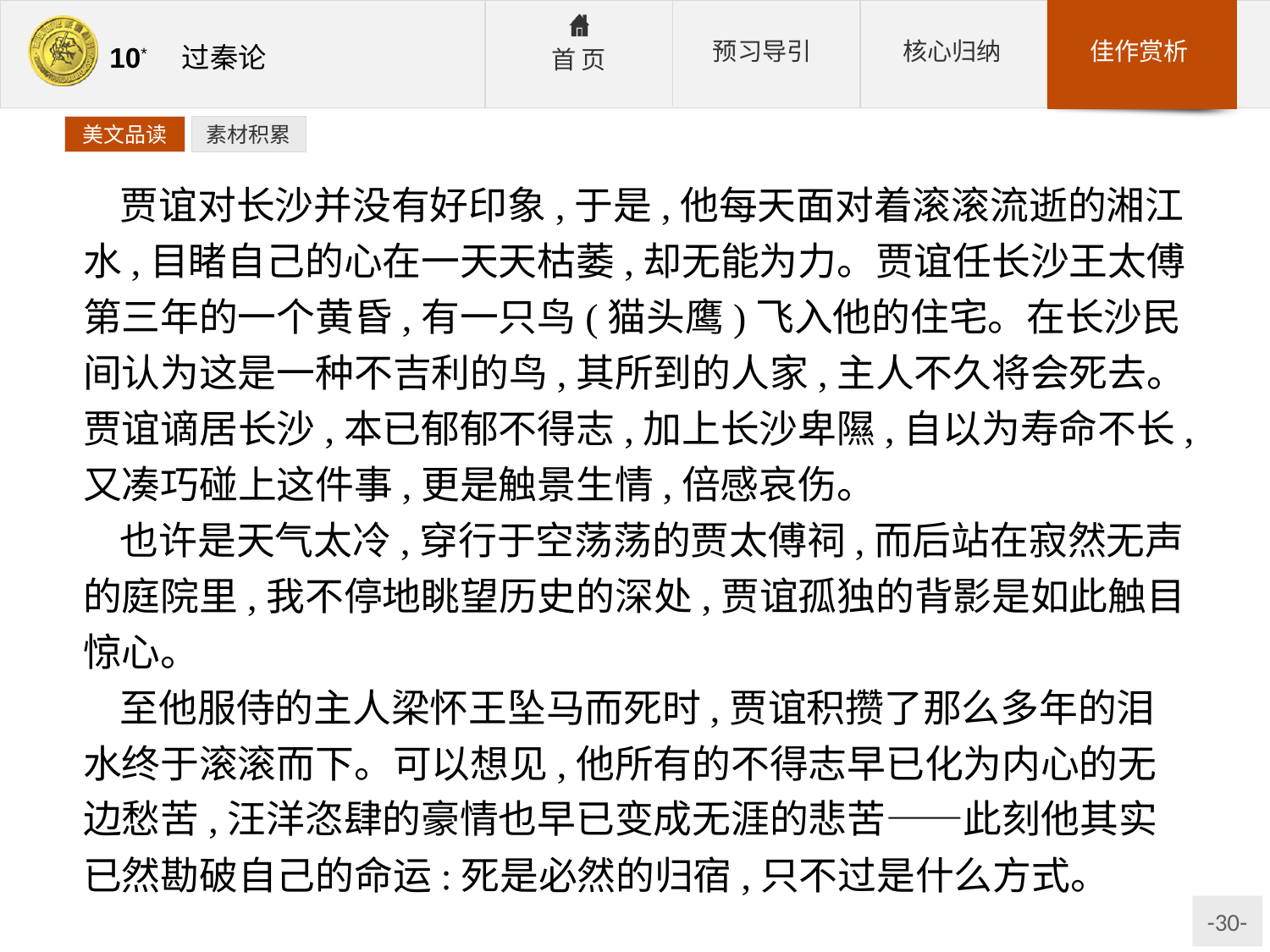

美文品读
素材积累
贾谊对长沙并没有好印象,于是,他每天面对着滚滚流逝的湘江水,目睹自己的心在一天天枯萎,却无能为力。贾谊任长沙王太傅第三年的一个黄昏,有一只鸟(猫头鹰)飞入他的住宅。在长沙民间认为这是一种不吉利的鸟,其所到的人家,主人不久将会死去。贾谊谪居长沙,本已郁郁不得志,加上长沙卑隰,自以为寿命不长,又凑巧碰上这件事,更是触景生情,倍感哀伤。
也许是天气太冷,穿行于空荡荡的贾太傅祠,而后站在寂然无声的庭院里,我不停地眺望历史的深处,贾谊孤独的背影是如此触目惊心。
至他服侍的主人梁怀王坠马而死时,贾谊积攒了那么多年的泪水终于滚滚而下。可以想见,他所有的不得志早已化为内心的无边愁苦,汪洋恣肆的豪情也早已变成无涯的悲苦——此刻他其实已然勘破自己的命运:死是必然的归宿,只不过是什么方式。